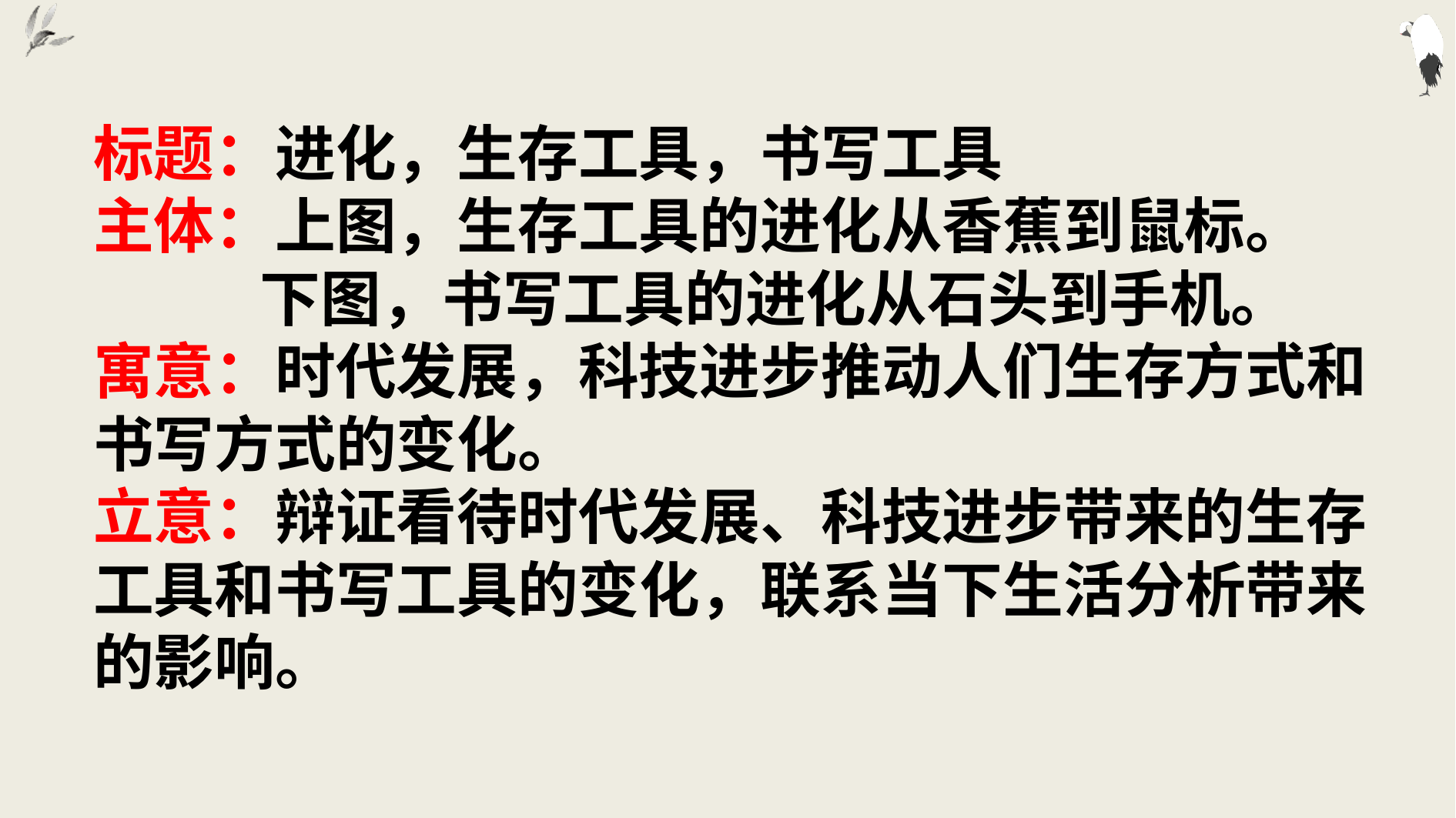

标题：进化，生存工具，书写工具
主体：上图，生存工具的进化从香蕉到鼠标。
           下图，书写工具的进化从石头到手机。
寓意：时代发展，科技进步推动人们生存方式和书写方式的变化。
立意：辩证看待时代发展、科技进步带来的生存工具和书写工具的变化，联系当下生活分析带来的影响。